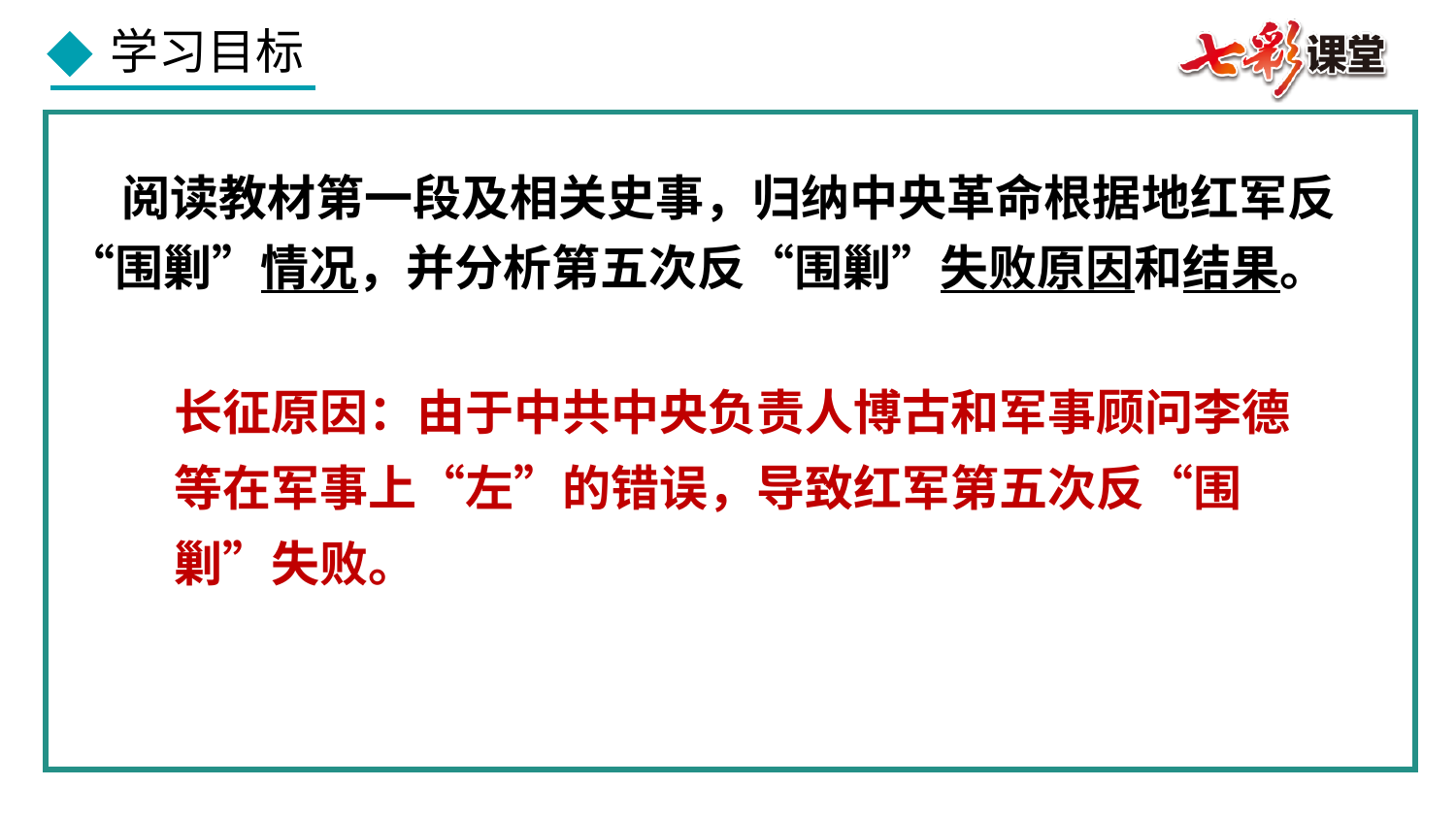

阅读教材第一段及相关史事，归纳中央革命根据地红军反“围剿”情况，并分析第五次反“围剿”失败原因和结果。
长征原因：由于中共中央负责人博古和军事顾问李德等在军事上“左”的错误，导致红军第五次反“围剿”失败。